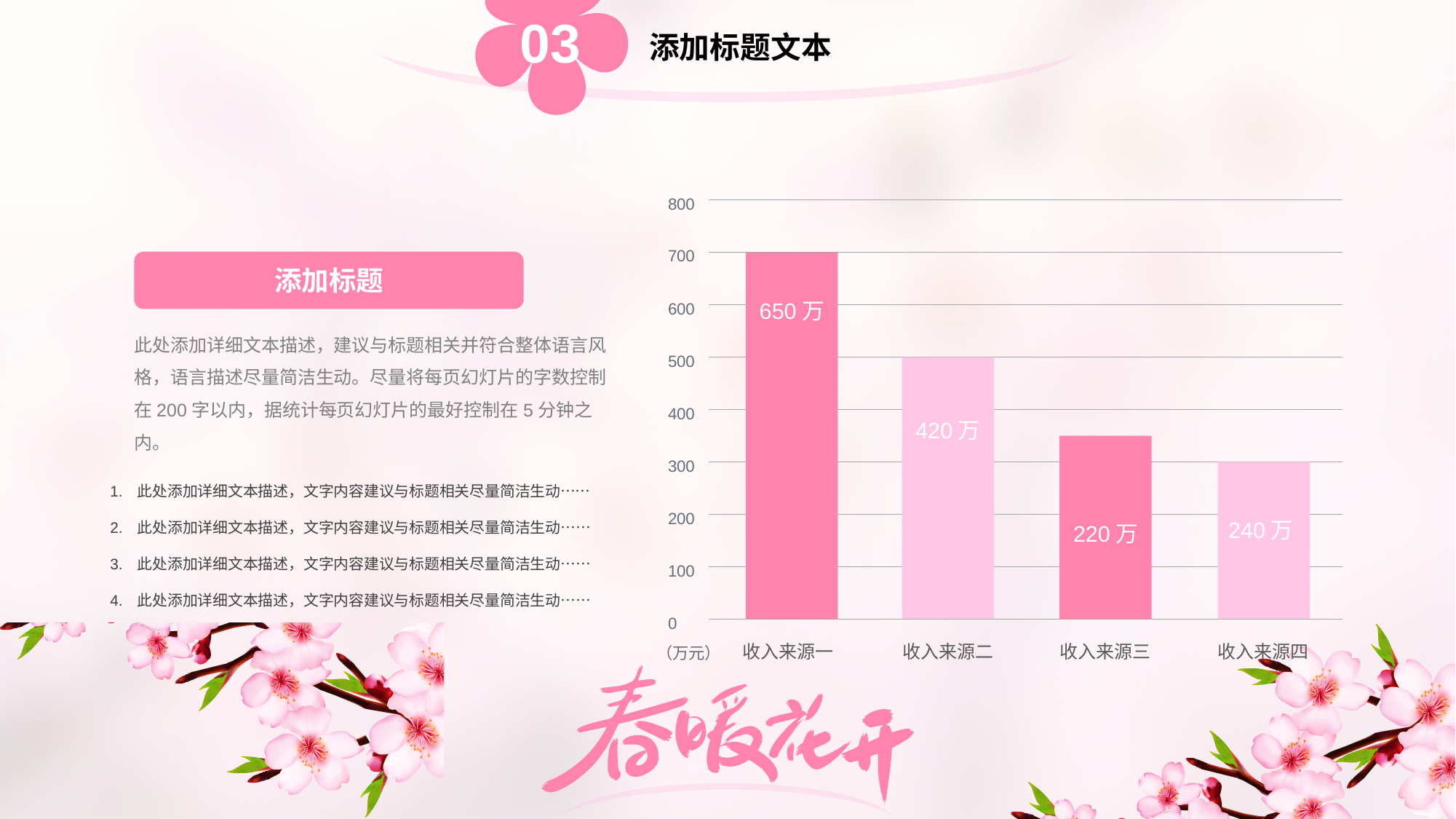

03
添加标题文本
800
700
添加标题

650万
600
此处添加详细文本描述，建议与标题相关并符合整体语言风格，语言描述尽量简洁生动。尽量将每页幻灯片的字数控制在200字以内，据统计每页幻灯片的最好控制在5分钟之内。
500

400
420万

300
此处添加详细文本描述，文字内容建议与标题相关尽量简洁生动……
此处添加详细文本描述，文字内容建议与标题相关尽量简洁生动……
此处添加详细文本描述，文字内容建议与标题相关尽量简洁生动……
此处添加详细文本描述，文字内容建议与标题相关尽量简洁生动……

200
240万
220万
100
0
收入来源一
收入来源二
收入来源三
收入来源四
（万元）